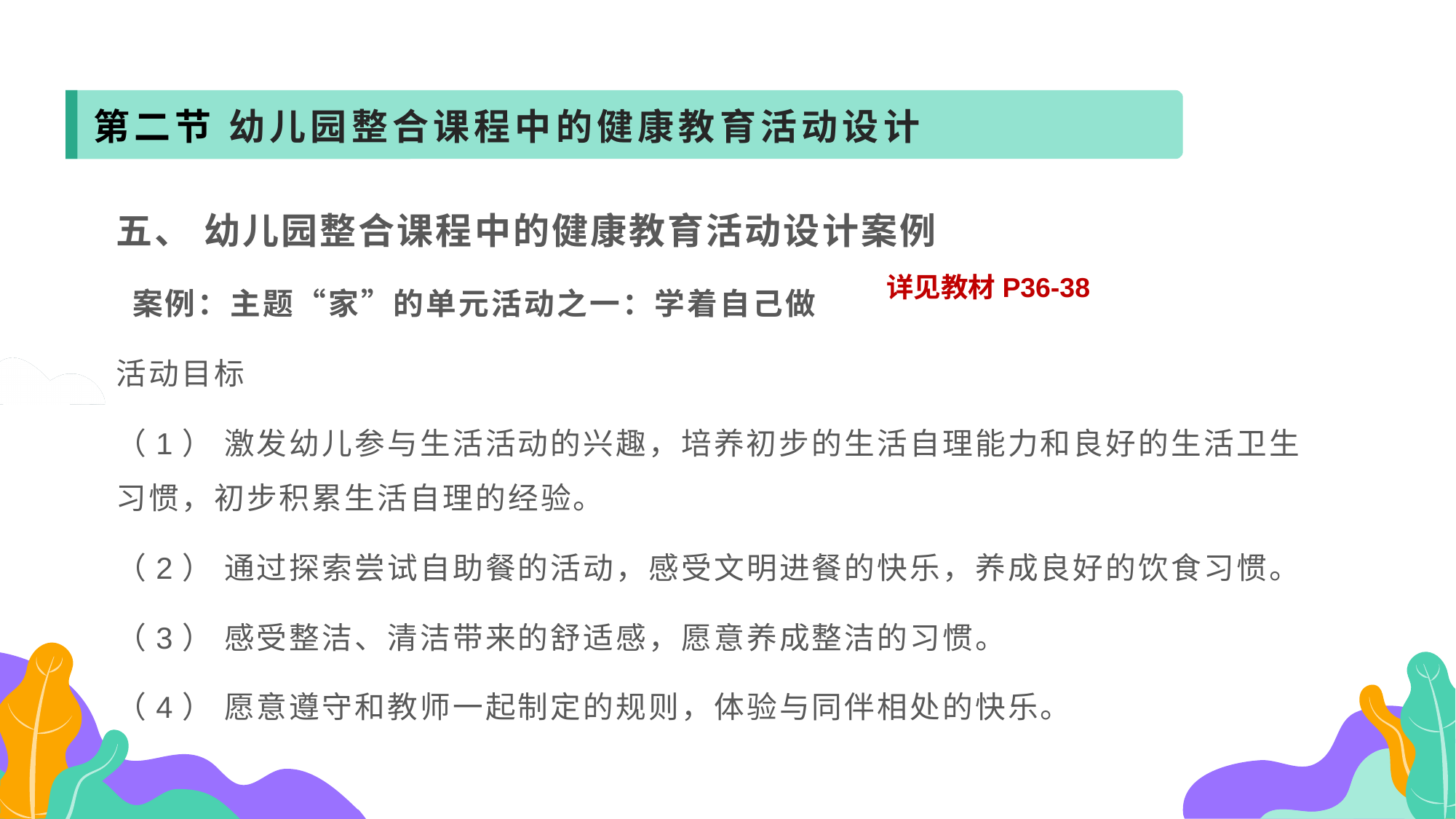

第二节 幼儿园整合课程中的健康教育活动设计
五、 幼儿园整合课程中的健康教育活动设计案例
 案例：主题“家”的单元活动之一：学着自己做
活动目标
（1） 激发幼儿参与生活活动的兴趣，培养初步的生活自理能力和良好的生活卫生习惯，初步积累生活自理的经验。
（2） 通过探索尝试自助餐的活动，感受文明进餐的快乐，养成良好的饮食习惯。
（3） 感受整洁、清洁带来的舒适感，愿意养成整洁的习惯。
（4） 愿意遵守和教师一起制定的规则，体验与同伴相处的快乐。
详见教材P36-38